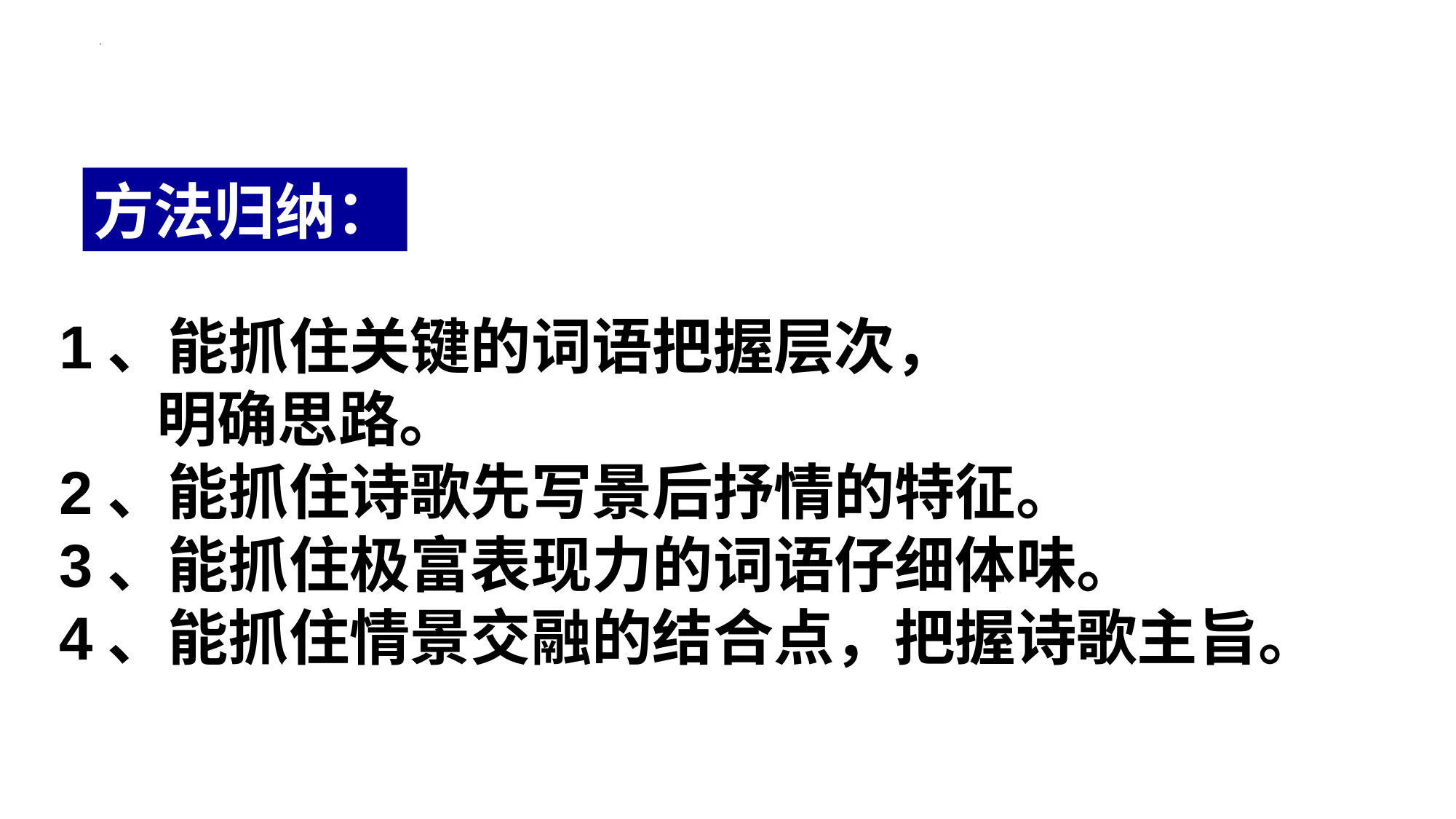

方法归纳：
1、能抓住关键的词语把握层次，
      明确思路。
2、能抓住诗歌先写景后抒情的特征。
3、能抓住极富表现力的词语仔细体味。
4、能抓住情景交融的结合点，把握诗歌主旨。